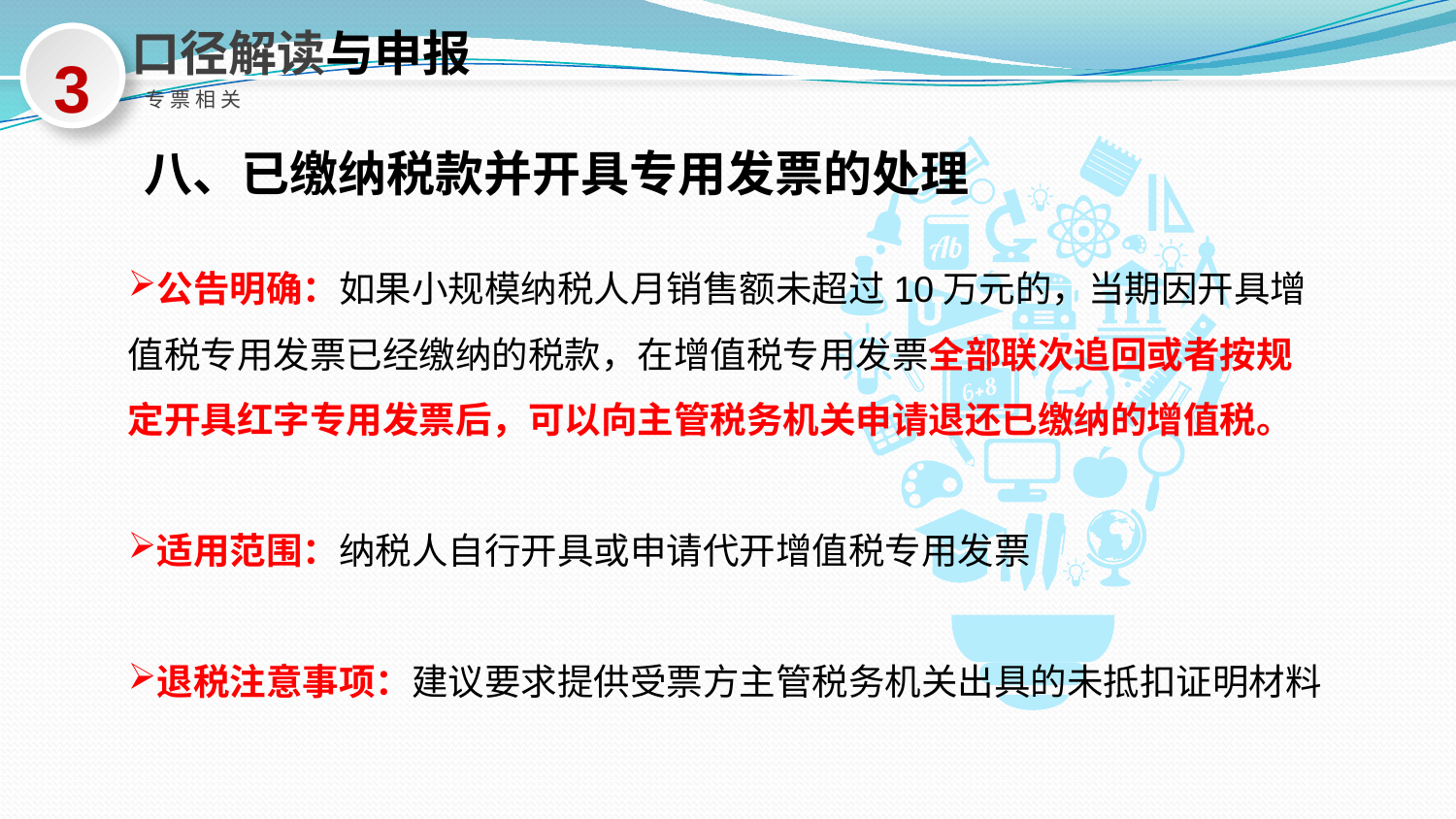

口径解读与申报

3
专票相关

八、已缴纳税款并开具专用发票的处理

公告明确：如果小规模纳税人月销售额未超过10万元的，当期因开具增值税专用发票已经缴纳的税款，在增值税专用发票全部联次追回或者按规定开具红字专用发票后，可以向主管税务机关申请退还已缴纳的增值税。

适用范围：纳税人自行开具或申请代开增值税专用发票

退税注意事项：建议要求提供受票方主管税务机关出具的未抵扣证明材料